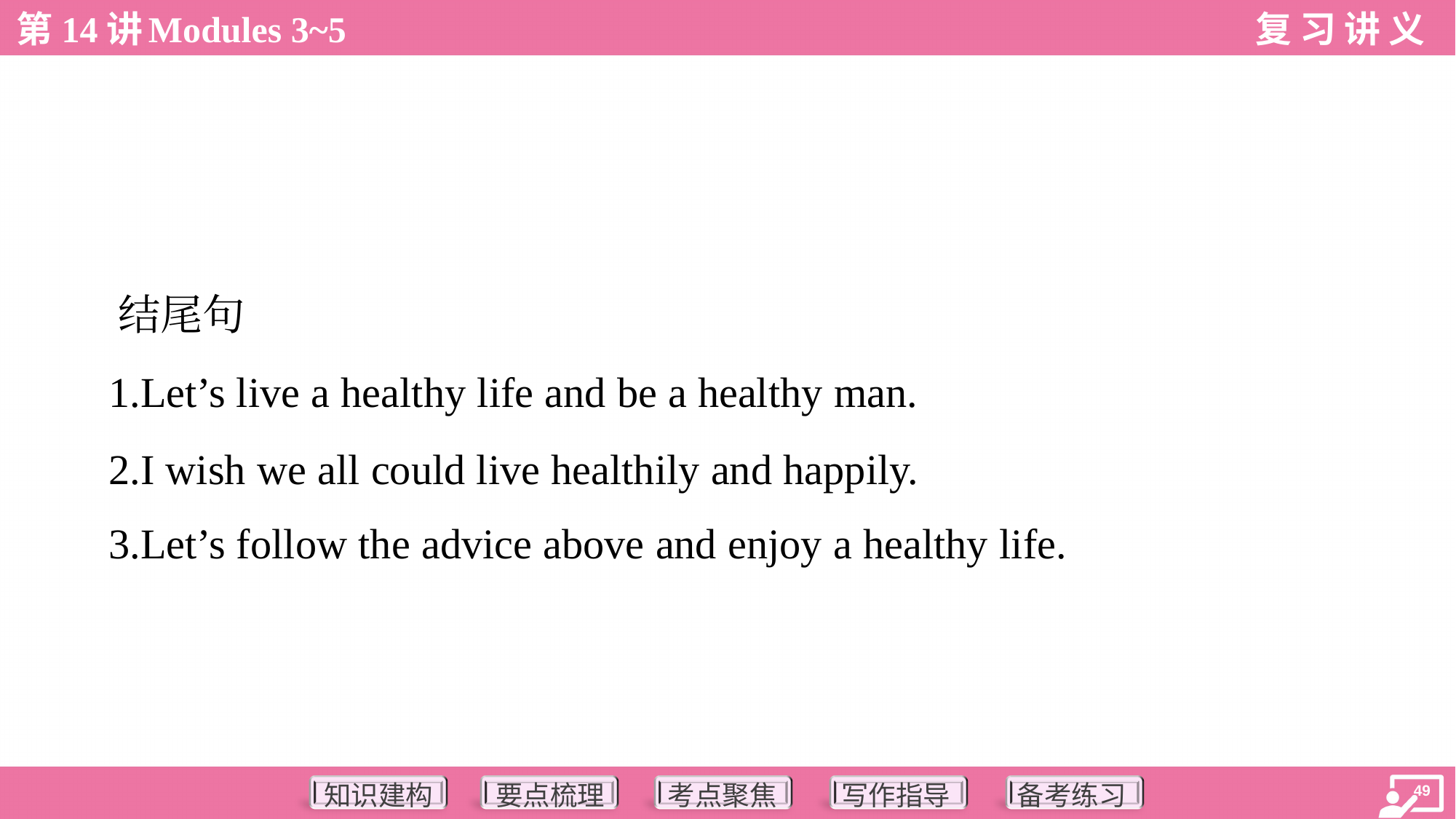

结尾句
    1.Let’s live a healthy life and be a healthy man.
    2.I wish we all could live healthily and happily.
    3.Let’s follow the advice above and enjoy a healthy life.